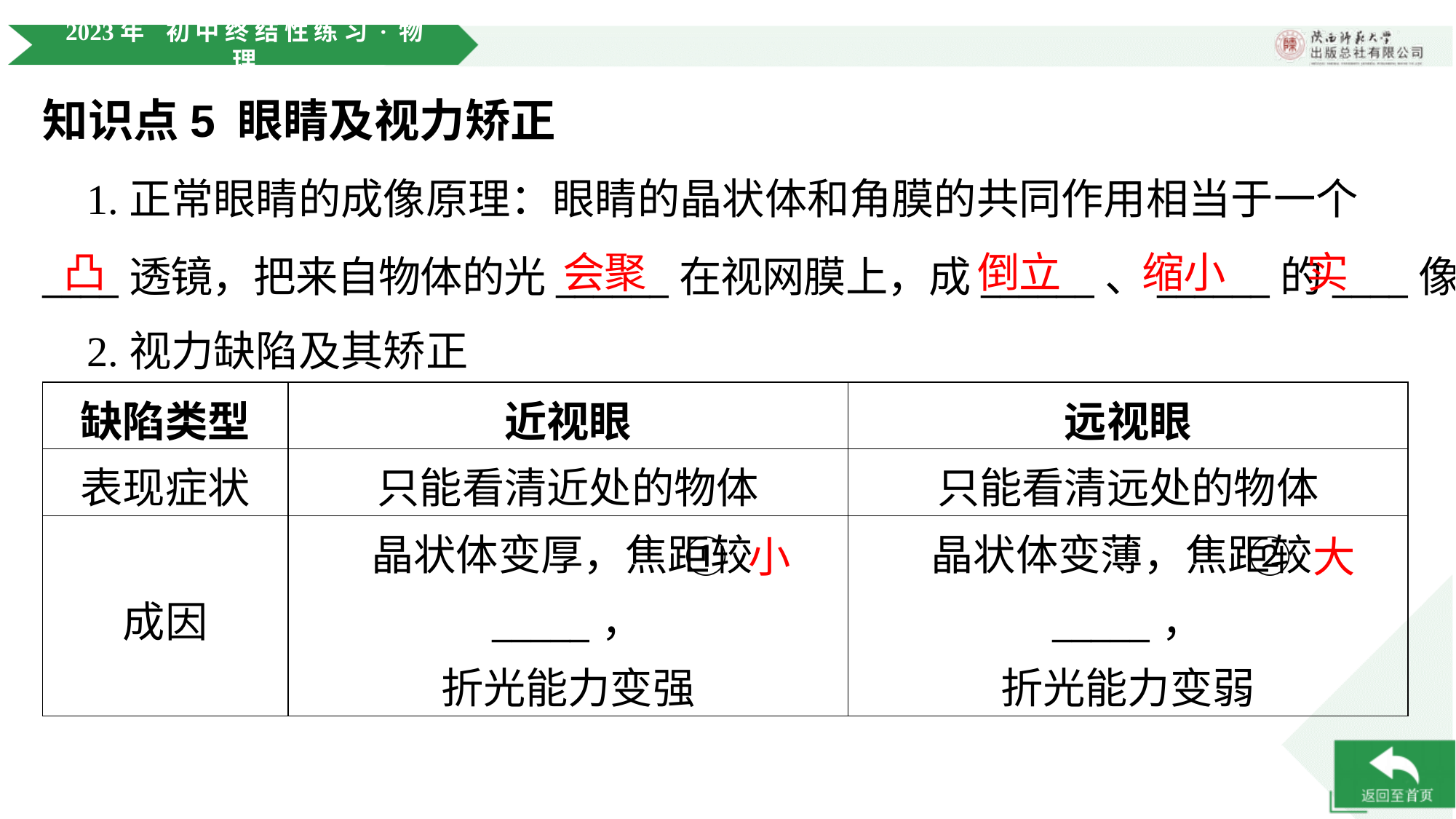

知识点5 眼睛及视力矫正
    1.正常眼睛的成像原理：眼睛的晶状体和角膜的共同作用相当于一个
凸
会聚
倒立
缩小
实
____透镜，把来自物体的光______在视网膜上，成______、______的____像。
    2.视力缺陷及其矫正
| 缺陷类型 | 近视眼 | 远视眼 |
| --- | --- | --- |
| 表现症状 | 只能看清近处的物体 | 只能看清远处的物体 |
| 成因 | 晶状体变厚，焦距较\_\_\_\_\_， 折光能力变强 | 晶状体变薄，焦距较\_\_\_\_\_， 折光能力变弱 |
① 小
② 大